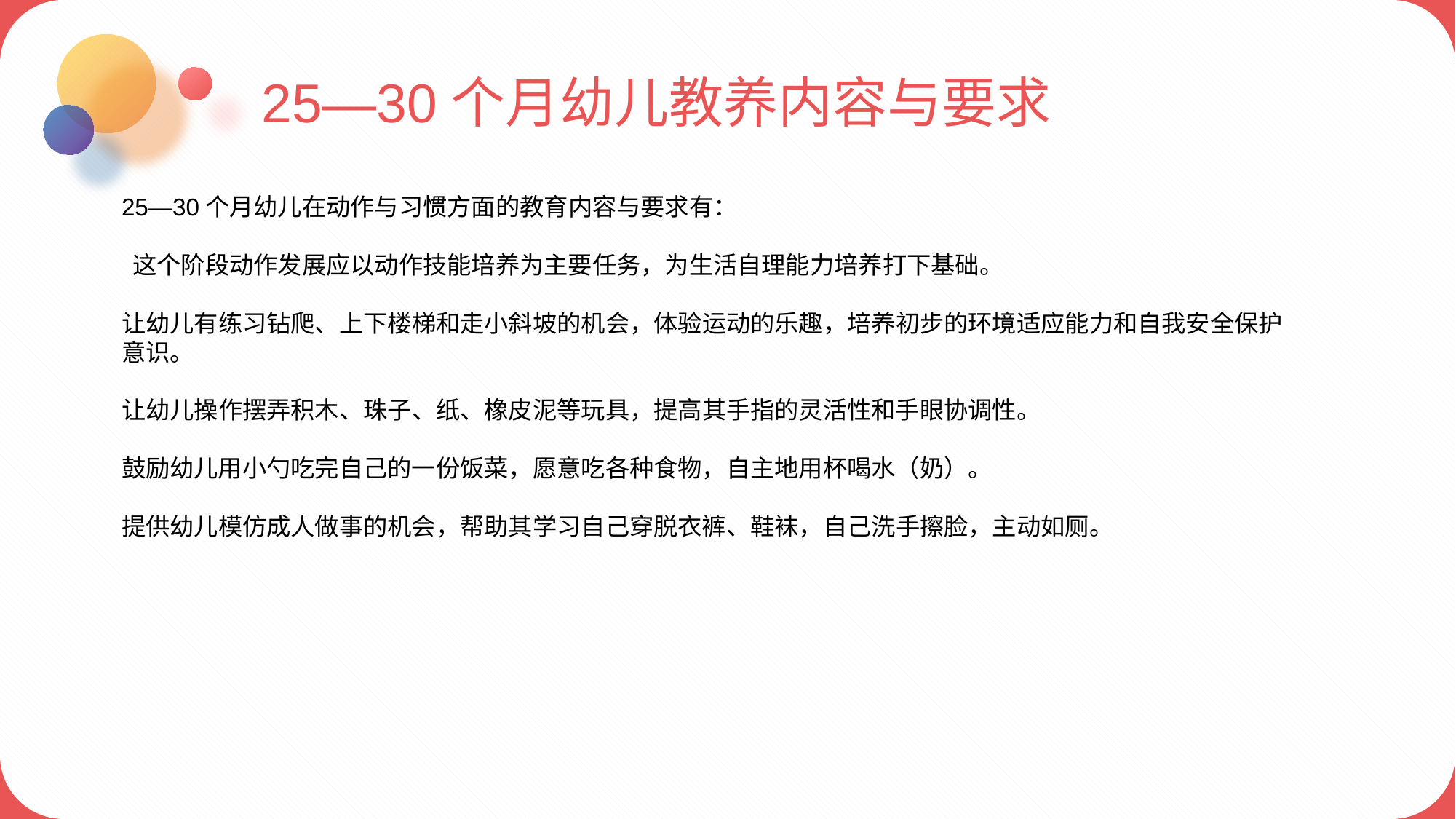

25—30个月幼儿教养内容与要求
25—30个月幼儿在动作与习惯方面的教育内容与要求有：

 这个阶段动作发展应以动作技能培养为主要任务，为生活自理能力培养打下基础。

让幼儿有练习钻爬、上下楼梯和走小斜坡的机会，体验运动的乐趣，培养初步的环境适应能力和自我安全保护意识。

让幼儿操作摆弄积木、珠子、纸、橡皮泥等玩具，提高其手指的灵活性和手眼协调性。

鼓励幼儿用小勺吃完自己的一份饭菜，愿意吃各种食物，自主地用杯喝水（奶）。

提供幼儿模仿成人做事的机会，帮助其学习自己穿脱衣裤、鞋袜，自己洗手擦脸，主动如厕。